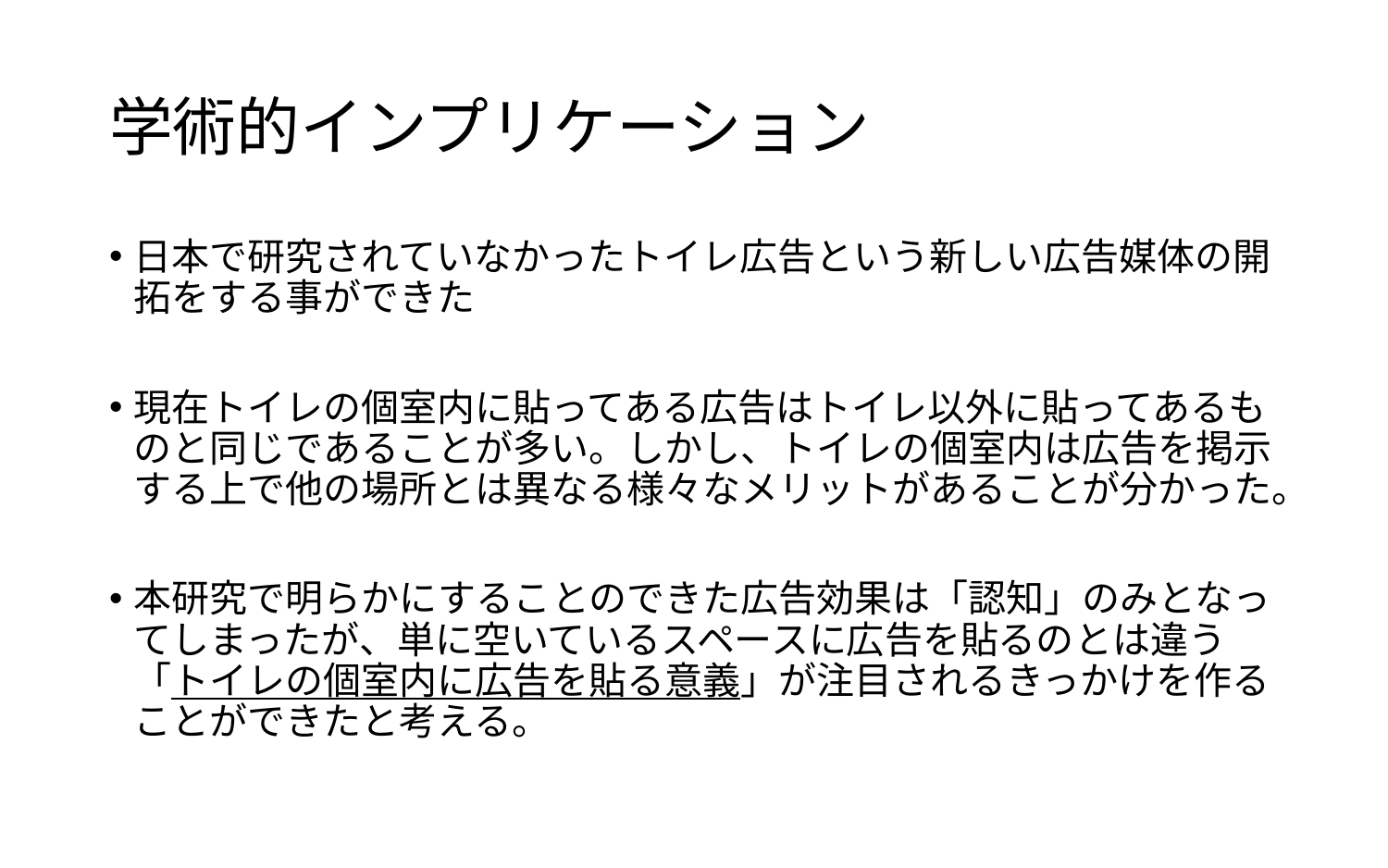

# 学術的インプリケーション
日本で研究されていなかったトイレ広告という新しい広告媒体の開拓をする事ができた

現在トイレの個室内に貼ってある広告はトイレ以外に貼ってあるものと同じであることが多い。しかし、トイレの個室内は広告を掲示する上で他の場所とは異なる様々なメリットがあることが分かった。

本研究で明らかにすることのできた広告効果は「認知」のみとなってしまったが、単に空いているスペースに広告を貼るのとは違う「トイレの個室内に広告を貼る意義」が注目されるきっかけを作ることができたと考える。